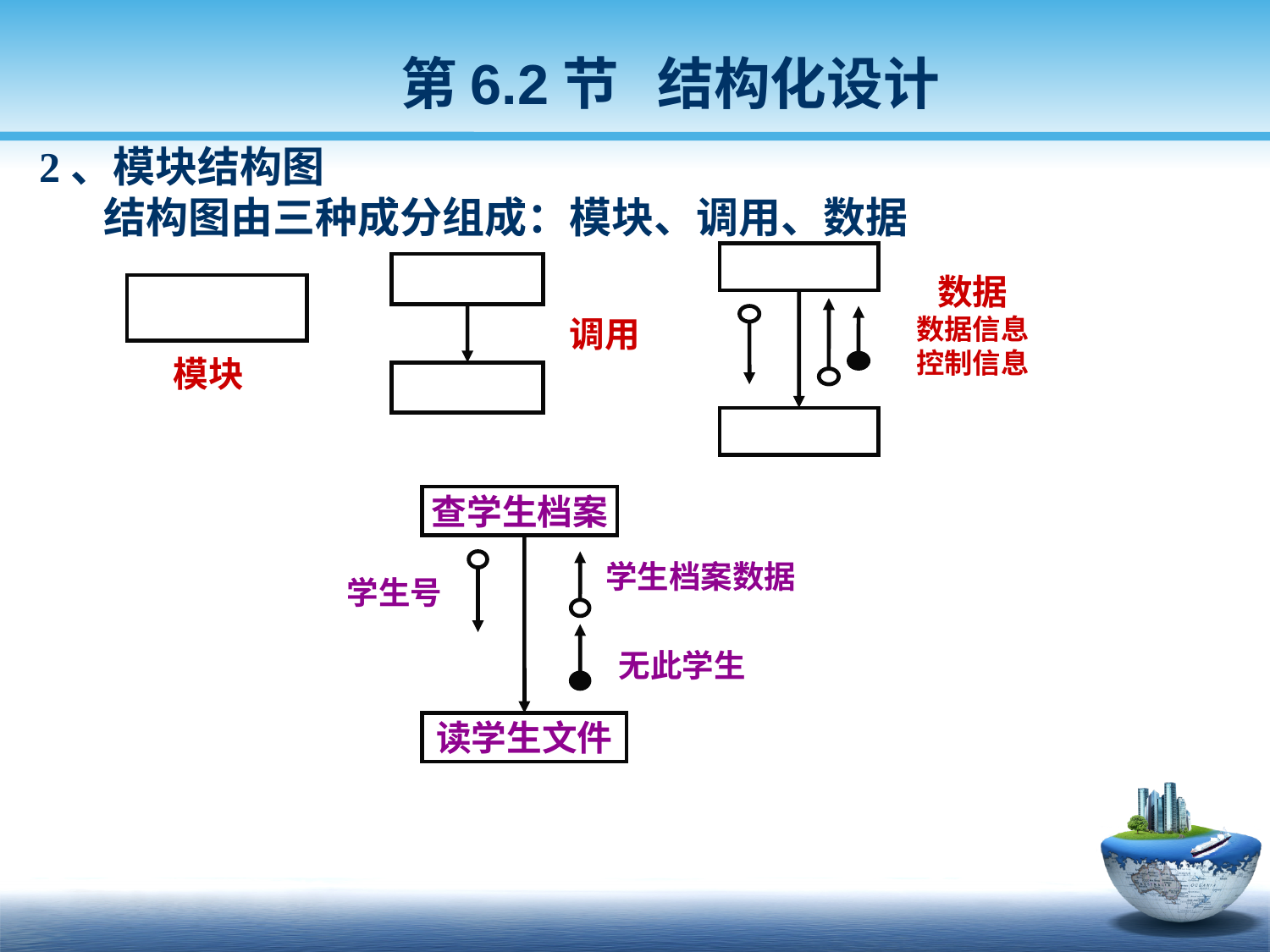

第6.2节   结构化设计

   2、模块结构图
         结构图由三种成分组成：模块、调用、数据

数据
数据信息
控制信息

调用

模块
查学生档案

学生档案数据

学生号

无此学生

读学生文件